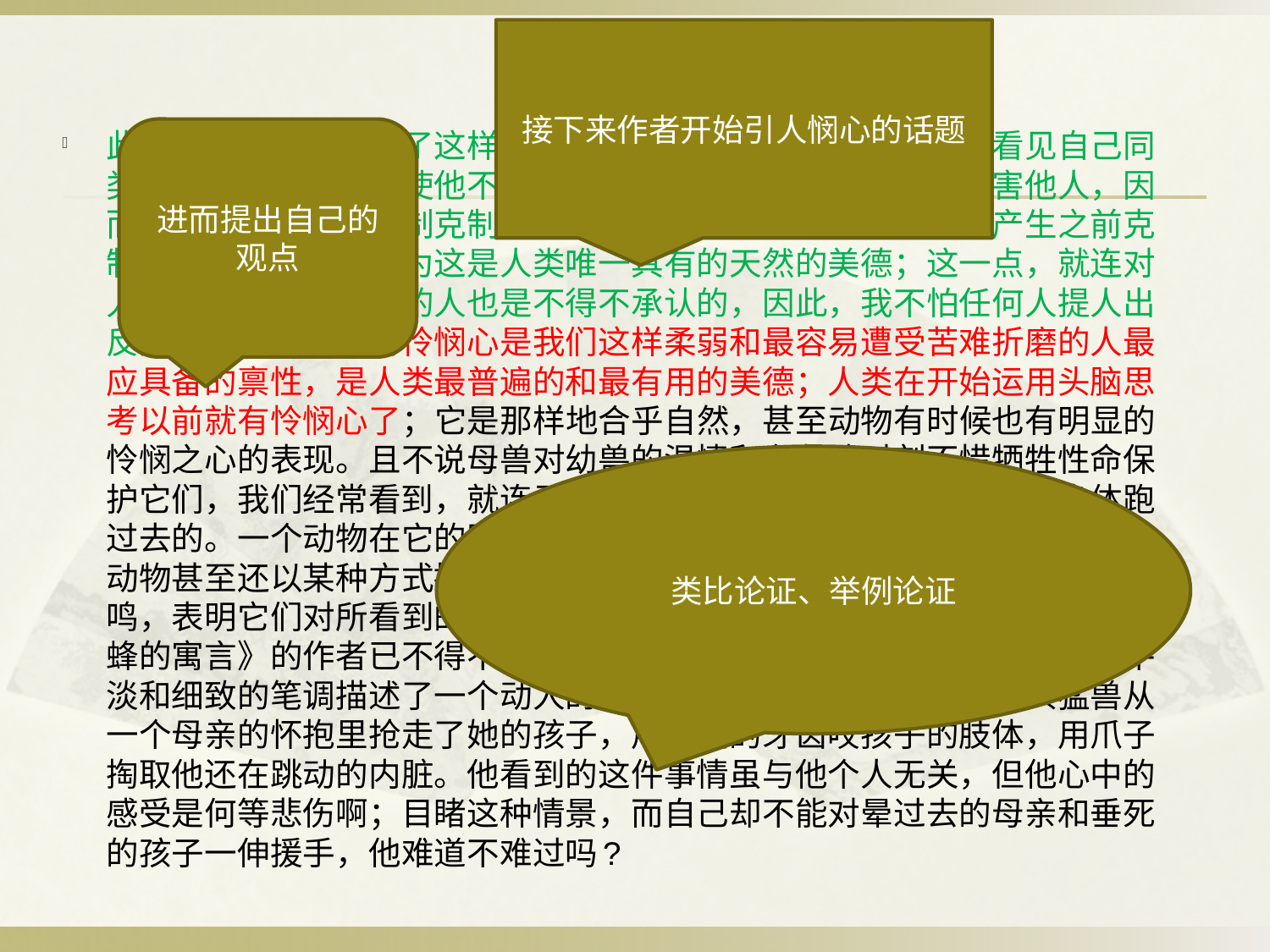

接下来作者开始引人悯心的话题
此外，霍布斯还忽略了这样一个事实：人天生就有一种不愿意看见自己同类受苦的厌恶心理，使他不至于过于为了谋求自己的幸福而损害他人，因而可以在某种况下克制克制他的强烈的自尊心，或者在自尊心产生之前克制他的自爱心。我认为这是人类唯一具有的天然的美德；这一点，就连对人类的美德大加贬抑的人也是不得不承认的，因此，我不怕任何人提人出反对的意见。我认为怜悯心是我们这样柔弱和最容易遭受苦难折磨的人最应具备的禀性，是人类最普遍的和最有用的美德；人类在开始运用头脑思考以前就有怜悯心了；它是那样地合乎自然，甚至动物有时候也有明显的怜悯之心的表现。且不说母兽对幼兽的温情和在危险时刻不惜牺牲性命保护它们，我们经常看到，就连马也是不愿意踩着一个活着的生物的身体跑过去的。一个动物在它的同类的尸体旁边走过时，总是感到不安的；有些动物甚至还以某种方式掩埋它们死去的同类。走进屠宰场的动物发出的哀鸣，表明它们对所看到的恐怖情景是感同身受的。我们很欣慰地看到《蜜蜂的寓言》的作者已不得不承认人是一个有感情和同情心的生物。他以平淡和细致的笔调描述了一个动人的事例：一个被囚禁的人看见一头猛兽从一个母亲的怀抱里抢走了她的孩子，用尖锐的牙齿咬孩子的肢体，用爪子掏取他还在跳动的内脏。他看到的这件事情虽与他个人无关，但他心中的感受是何等悲伤啊；目睹这种情景，而自己却不能对晕过去的母亲和垂死的孩子一伸援手，他难道不难过吗?

进而提出自己的观点
类比论证、举例论证